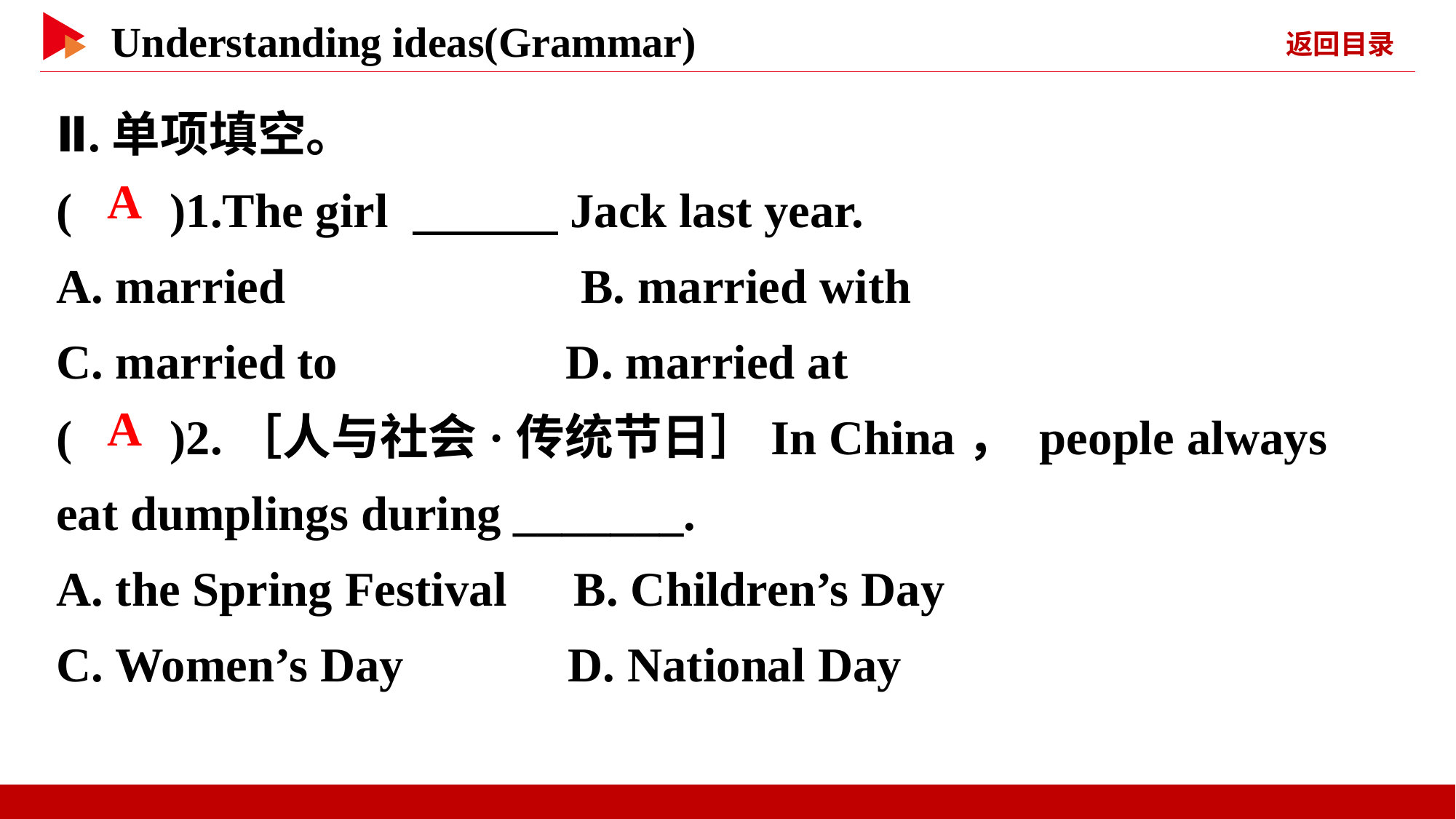

Ⅱ.单项填空。
(        )1.The girl 　　　Jack last year.
A. married　　　　       B. married with
C. married to	               D. married at
(        )2.［人与社会·传统节日］In China， people always eat dumplings during _______.
A. the Spring Festival      B. Children’s Day
C. Women’s Day               D. National Day
   A
   A